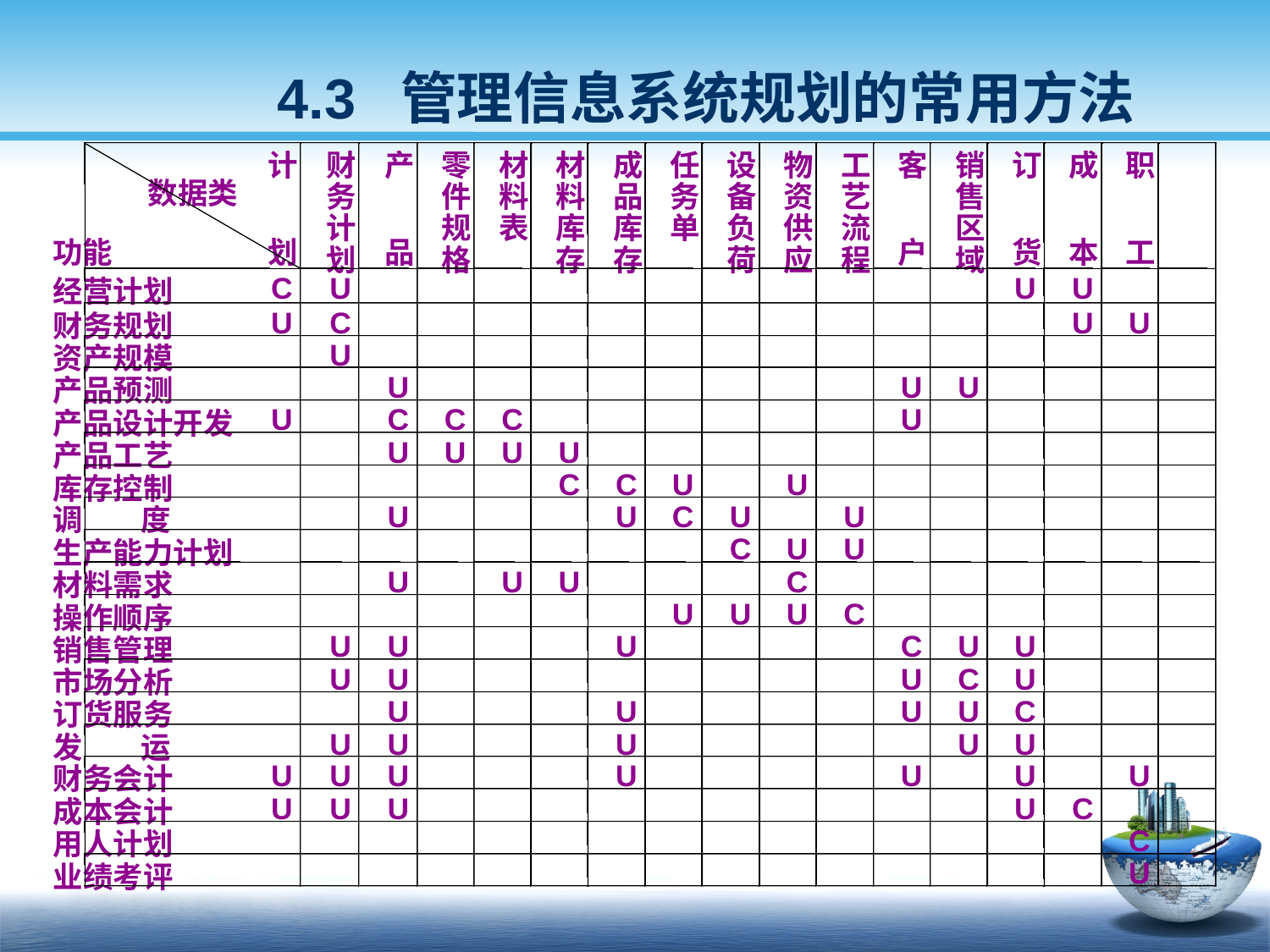

4.3  管理信息系统规划的常用方法

计
财
产
零
材
材
成
任
设
物
工
客
销
订
成
职

数据类

务
件
料
料
品
务
备
资
艺
售

计
规
表
库
库
单
负
供
流
区

功能
划
品
户
货
本
工

划
格
存
存
荷
应
程
域

C

U

U

U

经营计划
U

C

财务规划

U

U

U

资产规模

U

U

U

产品预测

U

C

C

C

U

产品设计开发

U

U

U

U

产品工艺

C

C

U

U

库存控制

U

U

C

U

U

调
度

C

U

U

生产能力计划

U

U

U

C

材料需求

U

U

U

C

操作顺序

U

U

U

C

U

U

销售管理
市场分析

U

U

U

C

U

U

U

U

U

C

订货服务

U

U

U

U

U

发
运
U

U

U

U

财务会计

U

U

U

U

U

U

U

C

成本会计

C

用人计划

U

业绩考评